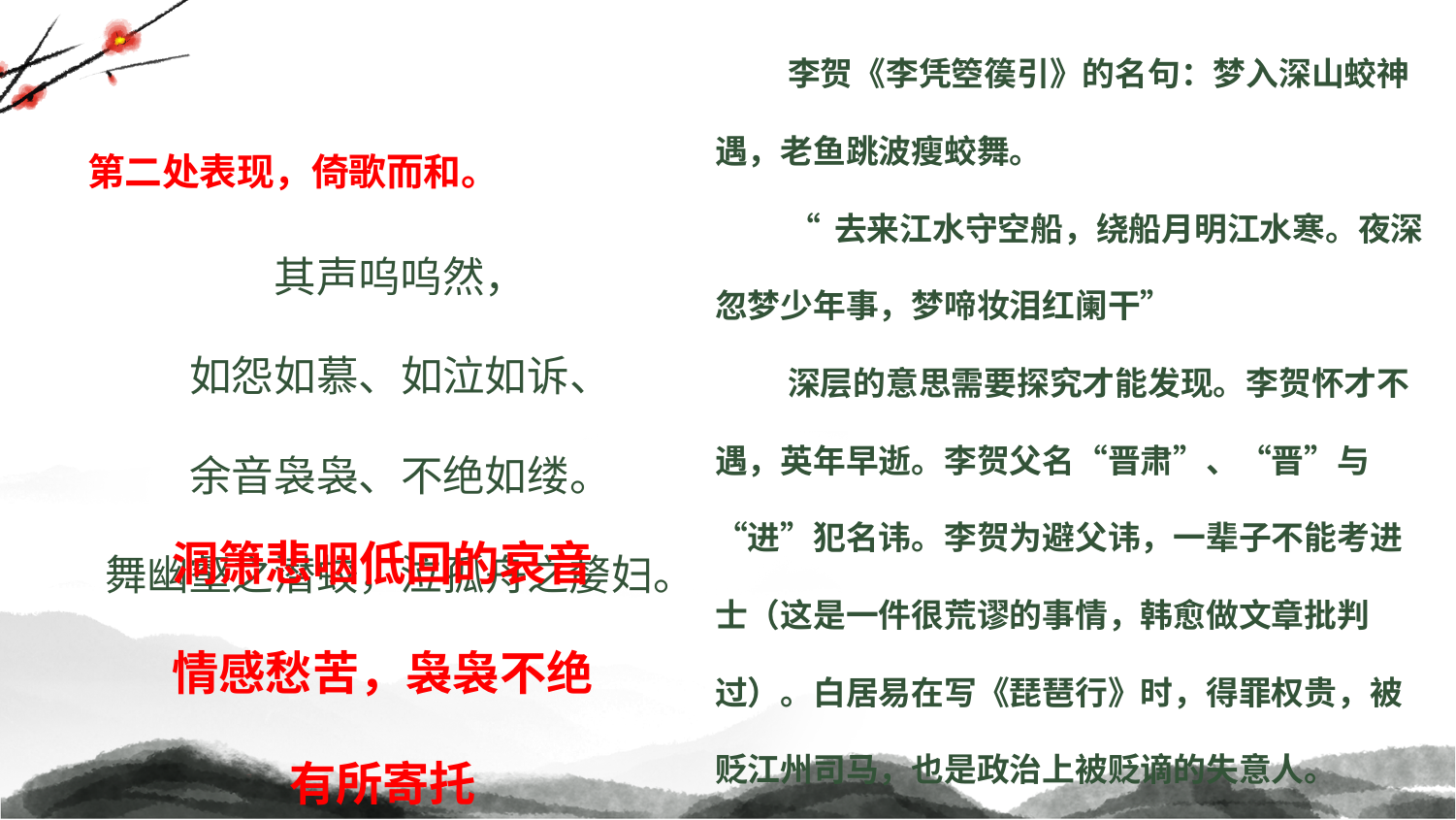

李贺《李凭箜篌引》的名句：梦入深山蛟神遇，老鱼跳波瘦蛟舞。
“去来江水守空船，绕船月明江水寒。夜深忽梦少年事，梦啼妆泪红阑干”
深层的意思需要探究才能发现。李贺怀才不遇，英年早逝。李贺父名“晋肃”、“晋”与“进”犯名讳。李贺为避父讳，一辈子不能考进士（这是一件很荒谬的事情，韩愈做文章批判过）。白居易在写《琵琶行》时，得罪权贵，被贬江州司马，也是政治上被贬谪的失意人。
三个处境境况跟他都非常相似的古人，都是伟大的诗人，同时也都是落寞的政客。他们跟苏东坡是隔代知音。
第二处表现，倚歌而和。
其声呜呜然，
如怨如慕、如泣如诉、
余音袅袅、不绝如缕。
舞幽壑之潜蛟，泣孤舟之嫠妇。
洞箫悲咽低回的哀音
情感愁苦，袅袅不绝
有所寄托